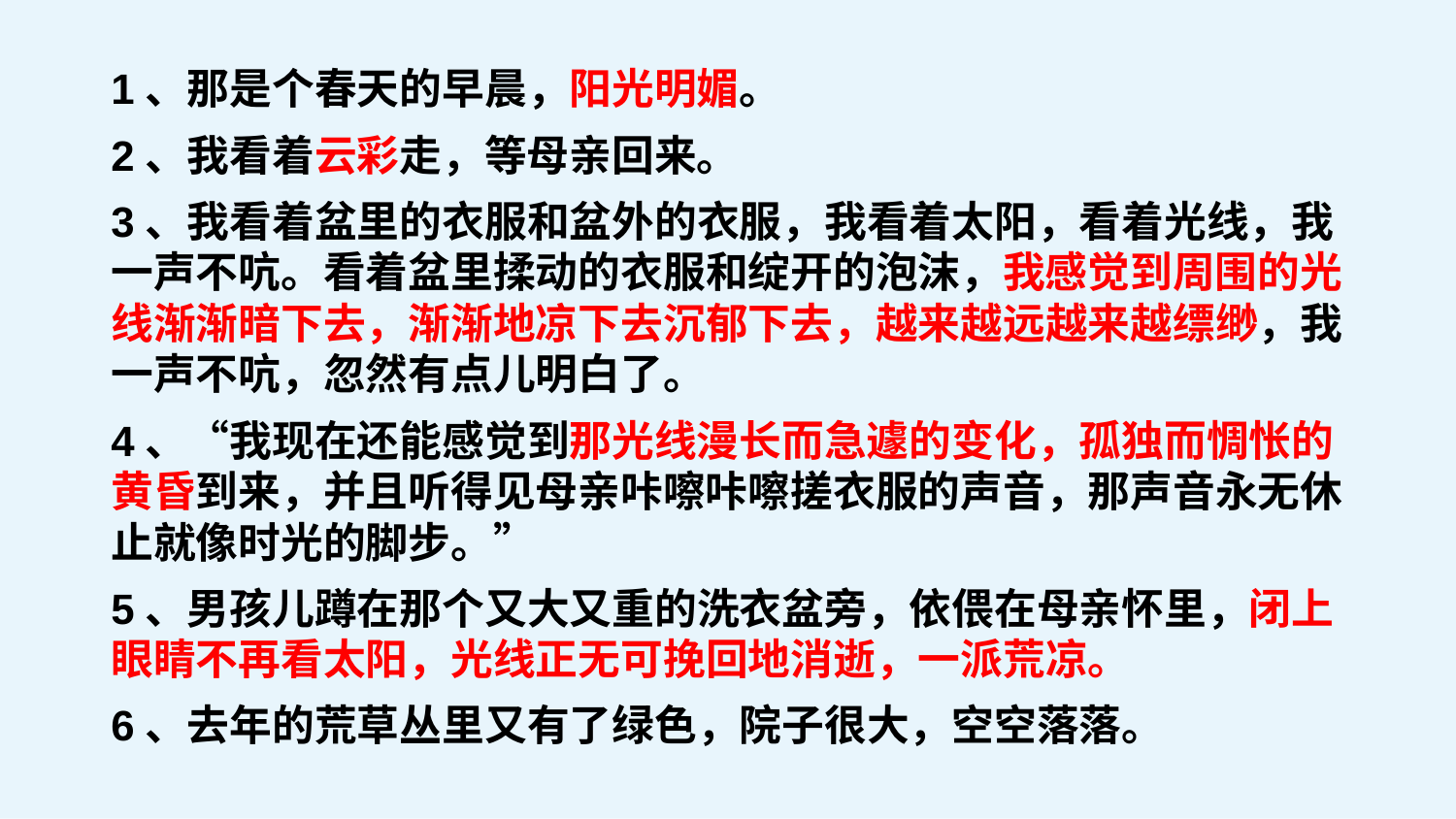

1、那是个春天的早晨，阳光明媚。
2、我看着云彩走，等母亲回来。
3、我看着盆里的衣服和盆外的衣服，我看着太阳，看着光线，我一声不吭。看着盆里揉动的衣服和绽开的泡沫，我感觉到周围的光线渐渐暗下去，渐渐地凉下去沉郁下去，越来越远越来越缥缈，我一声不吭，忽然有点儿明白了。
4、“我现在还能感觉到那光线漫长而急遽的变化，孤独而惆怅的黄昏到来，并且听得见母亲咔嚓咔嚓搓衣服的声音，那声音永无休止就像时光的脚步。”
5、男孩儿蹲在那个又大又重的洗衣盆旁，依偎在母亲怀里，闭上眼睛不再看太阳，光线正无可挽回地消逝，一派荒凉。
6、去年的荒草丛里又有了绿色，院子很大，空空落落。